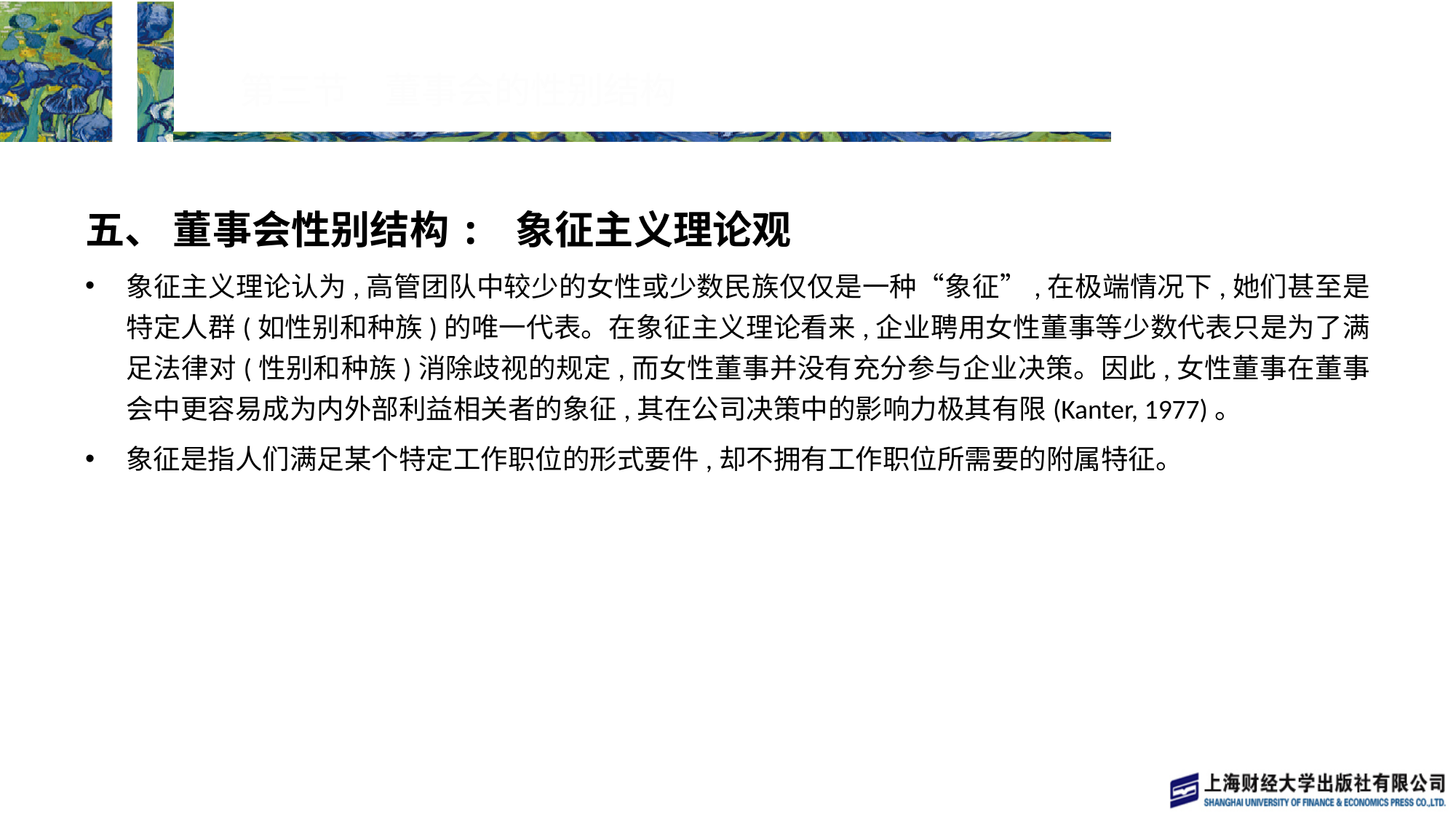

# 第三节　董事会的性别结构
五、 董事会性别结构: 象征主义理论观
象征主义理论认为,高管团队中较少的女性或少数民族仅仅是一种“象征”,在极端情况下,她们甚至是特定人群(如性别和种族)的唯一代表。在象征主义理论看来,企业聘用女性董事等少数代表只是为了满足法律对(性别和种族)消除歧视的规定,而女性董事并没有充分参与企业决策。因此,女性董事在董事会中更容易成为内外部利益相关者的象征,其在公司决策中的影响力极其有限(Kanter, 1977)。
象征是指人们满足某个特定工作职位的形式要件,却不拥有工作职位所需要的附属特征。